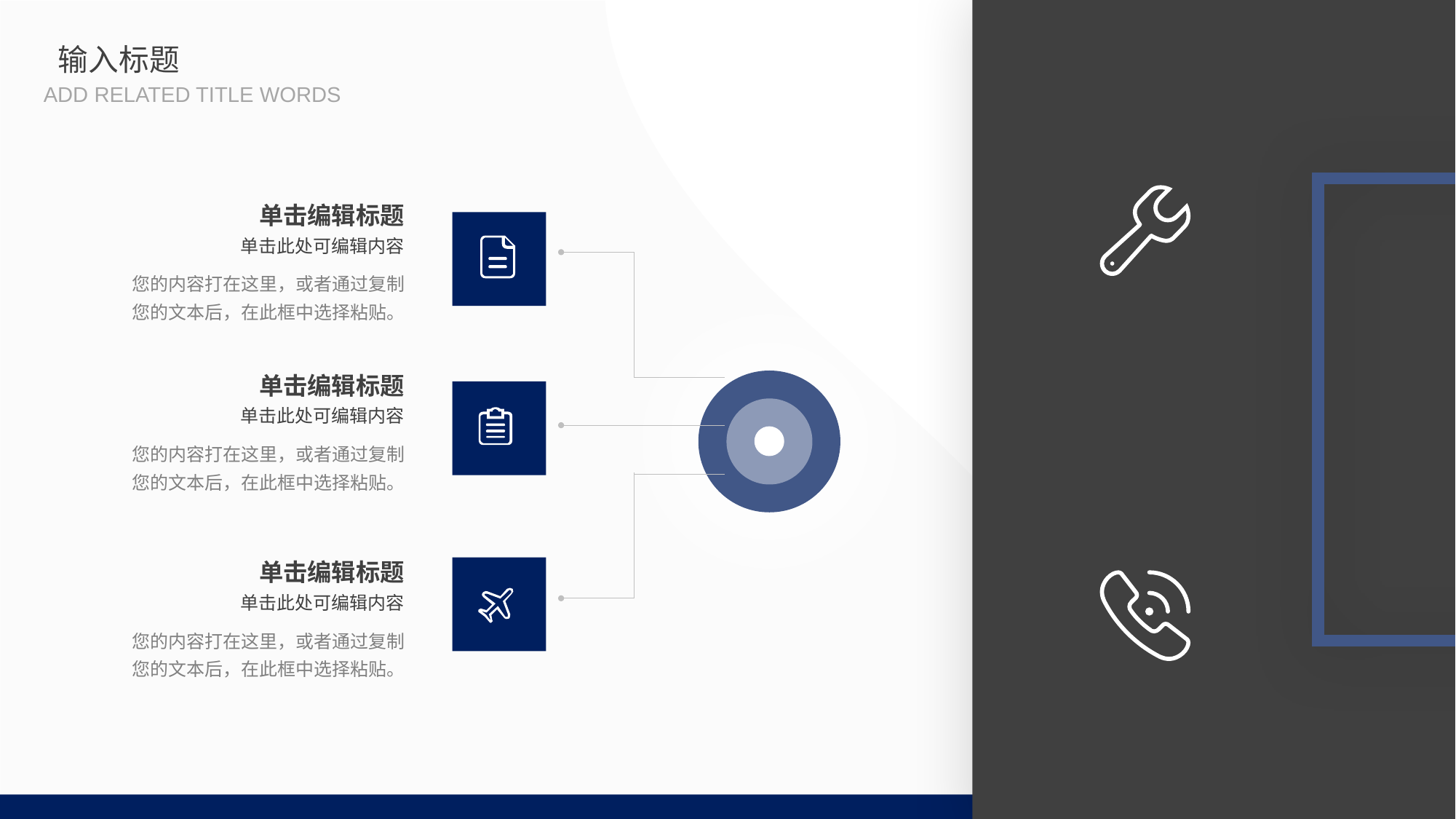

输入标题
ADD RELATED TITLE WORDS

单击编辑标题

单击此处可编辑内容

您的内容打在这里，或者通过复制您的文本后，在此框中选择粘贴。

单击编辑标题

单击此处可编辑内容

您的内容打在这里，或者通过复制您的文本后，在此框中选择粘贴。
单击编辑标题

单击此处可编辑内容
您的内容打在这里，或者通过复制您的文本后，在此框中选择粘贴。